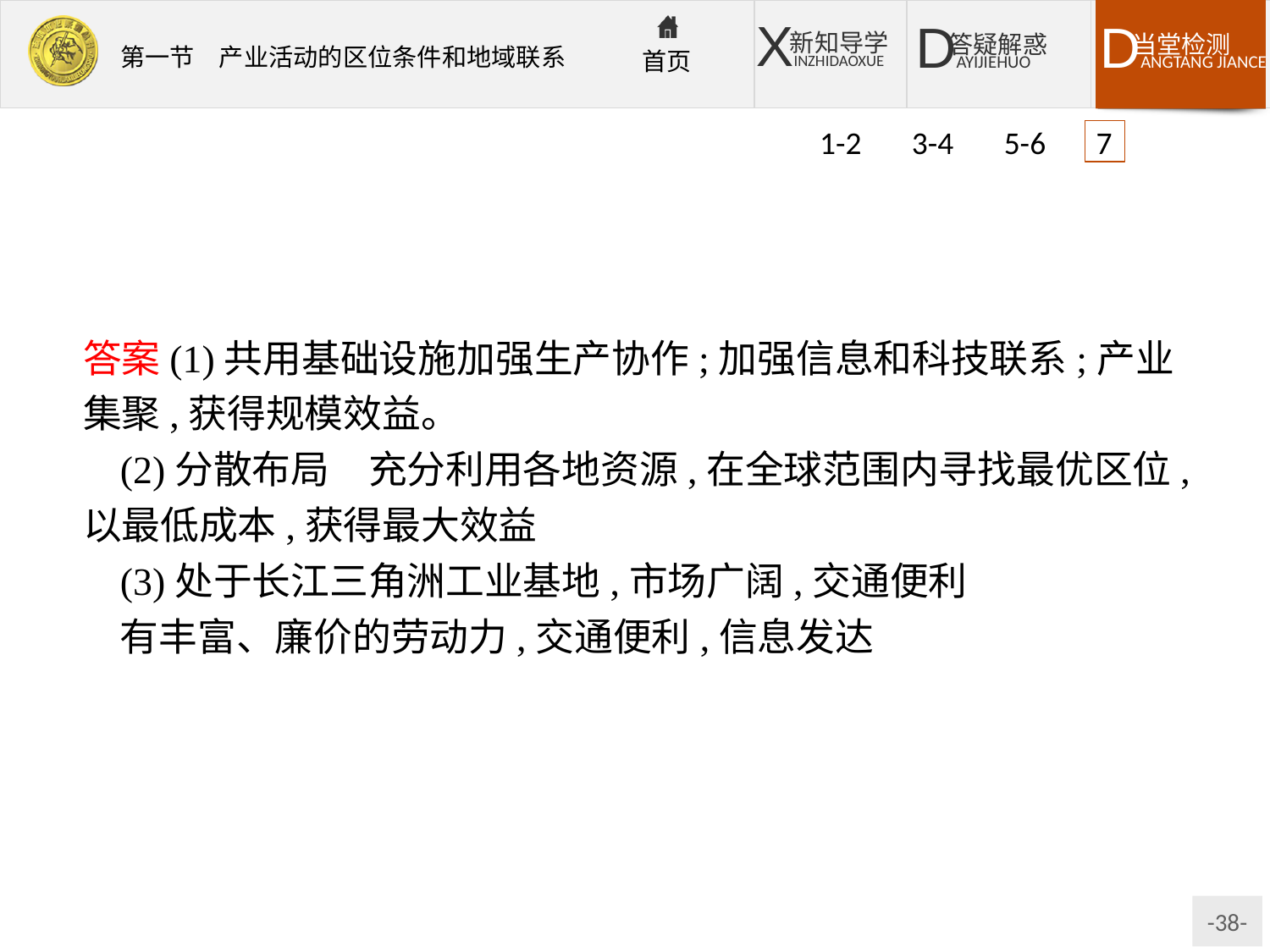

1-2       3-4       5-6       7

答案(1)共用基础设施加强生产协作;加强信息和科技联系;产业集聚,获得规模效益。
(2)分散布局　充分利用各地资源,在全球范围内寻找最优区位,以最低成本,获得最大效益
(3)处于长江三角洲工业基地,市场广阔,交通便利
有丰富、廉价的劳动力,交通便利,信息发达